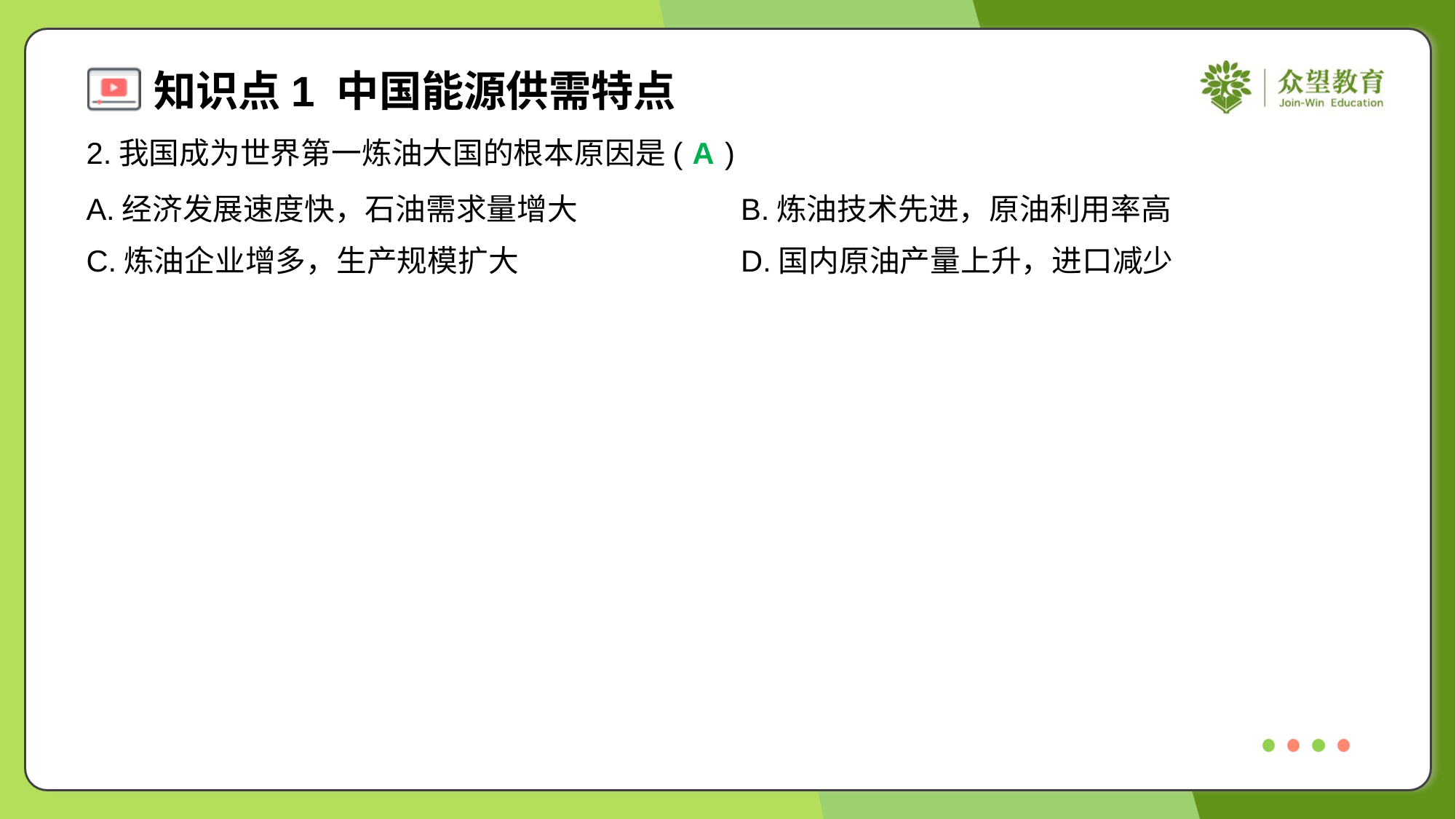

2.我国成为世界第一炼油大国的根本原因是(     )
A
A.经济发展速度快，石油需求量增大	B.炼油技术先进，原油利用率高
C.炼油企业增多，生产规模扩大	D.国内原油产量上升，进口减少